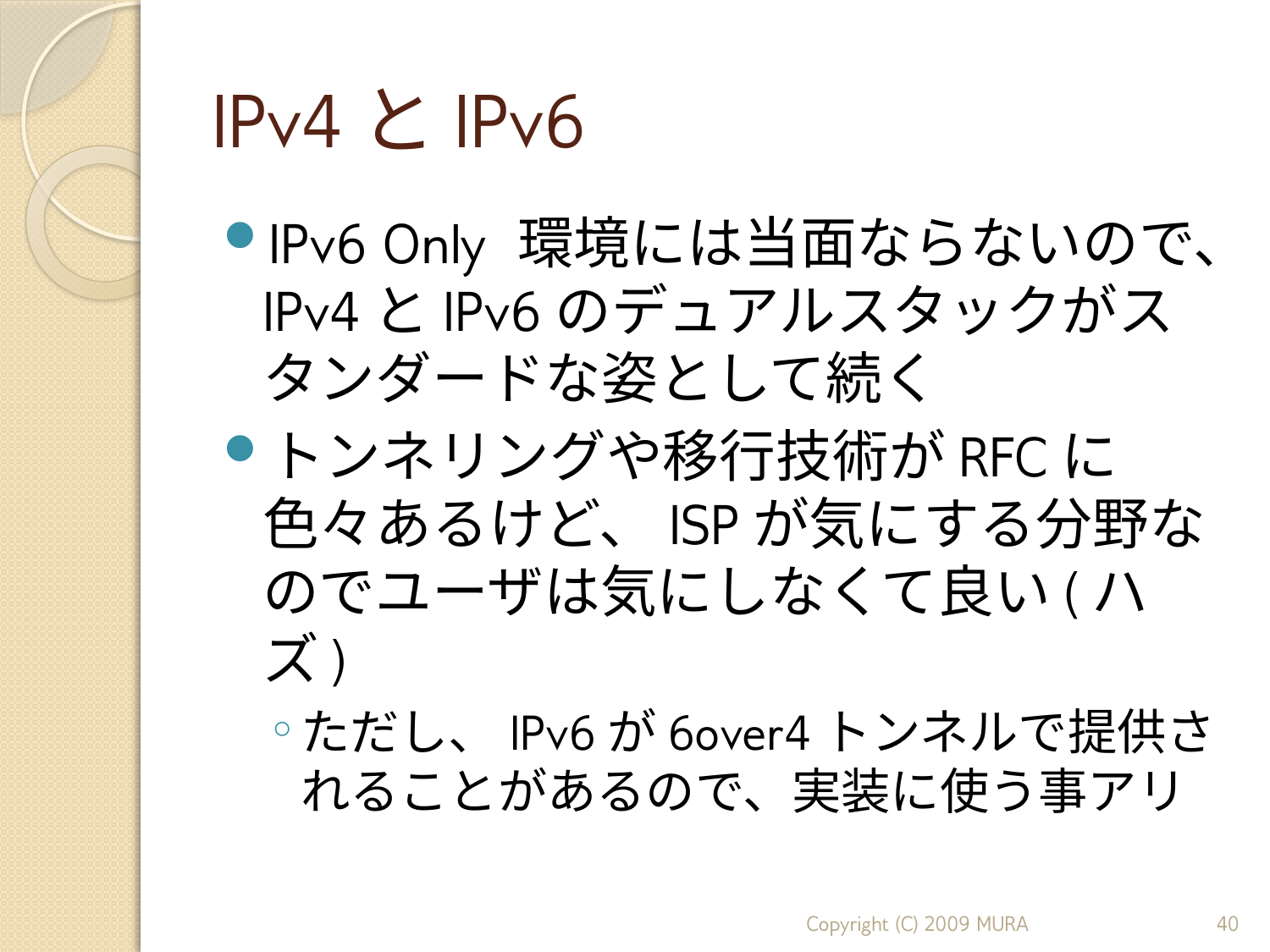

# IPv4とIPv6
IPv6 Only 環境には当面ならないので、IPv4とIPv6のデュアルスタックがスタンダードな姿として続く
トンネリングや移行技術がRFCに色々あるけど、ISPが気にする分野なのでユーザは気にしなくて良い(ハズ)
ただし、IPv6が6over4トンネルで提供されることがあるので、実装に使う事アリ
Copyright (C) 2009 MURA
40